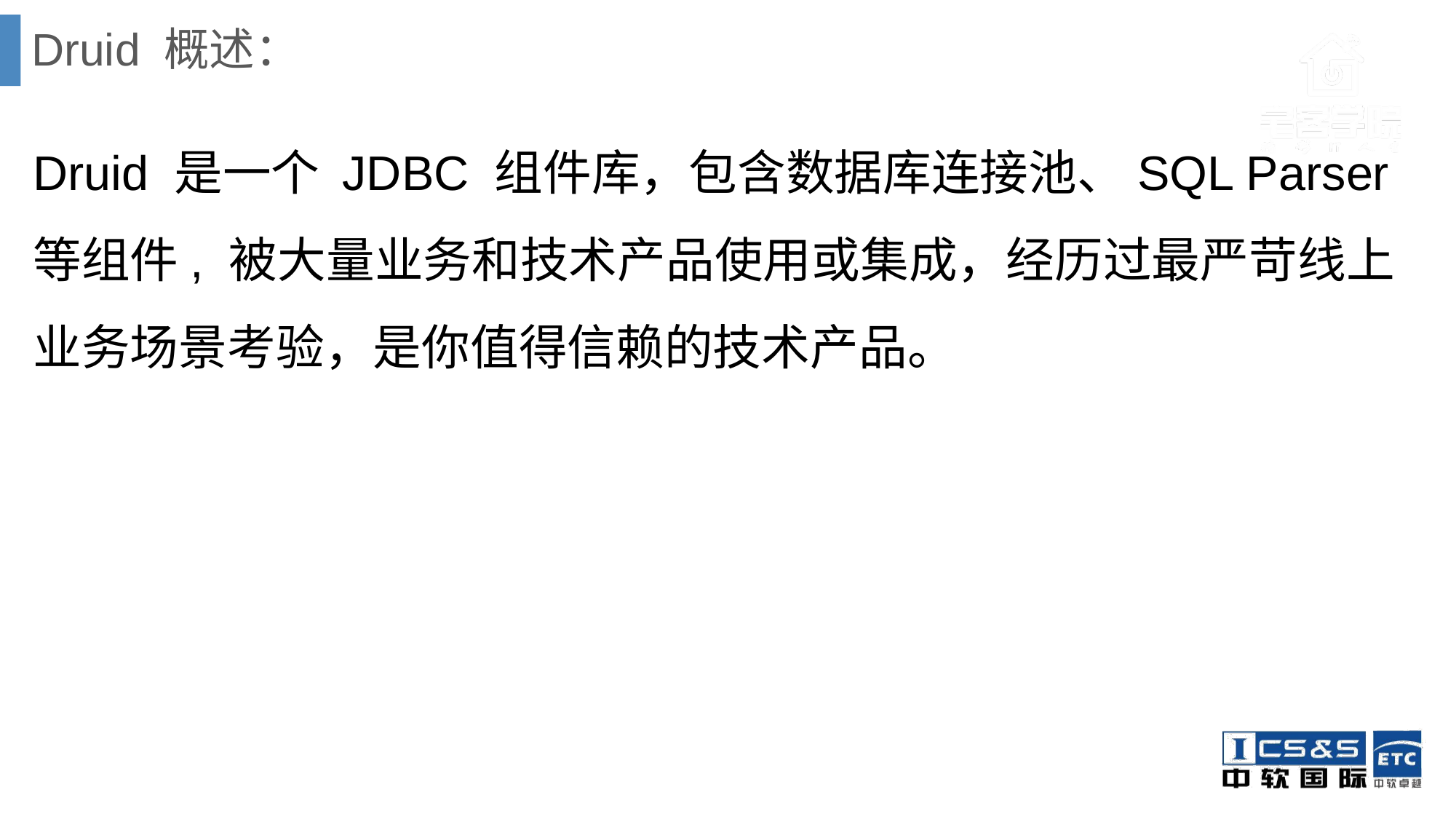

# Druid 概述：
Druid 是一个 JDBC 组件库，包含数据库连接池、SQL Parser 等组件, 被大量业务和技术产品使用或集成，经历过最严苛线上业务场景考验，是你值得信赖的技术产品。